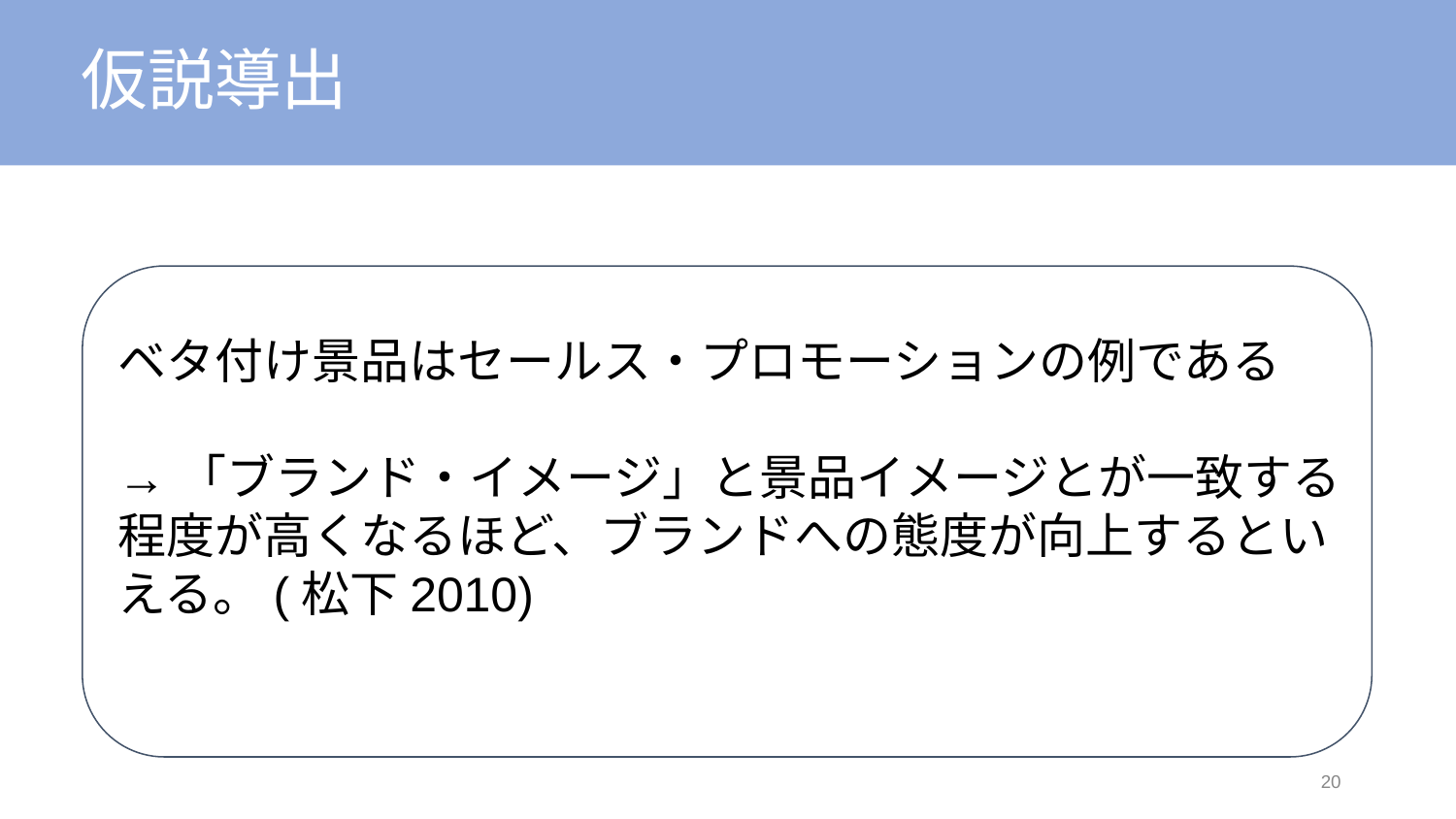

# 仮説導出
ベタ付け景品はセールス・プロモーションの例である
→「ブランド・イメージ」と景品イメージとが一致する程度が高くなるほど、ブランドへの態度が向上するといえる。(松下2010)

20